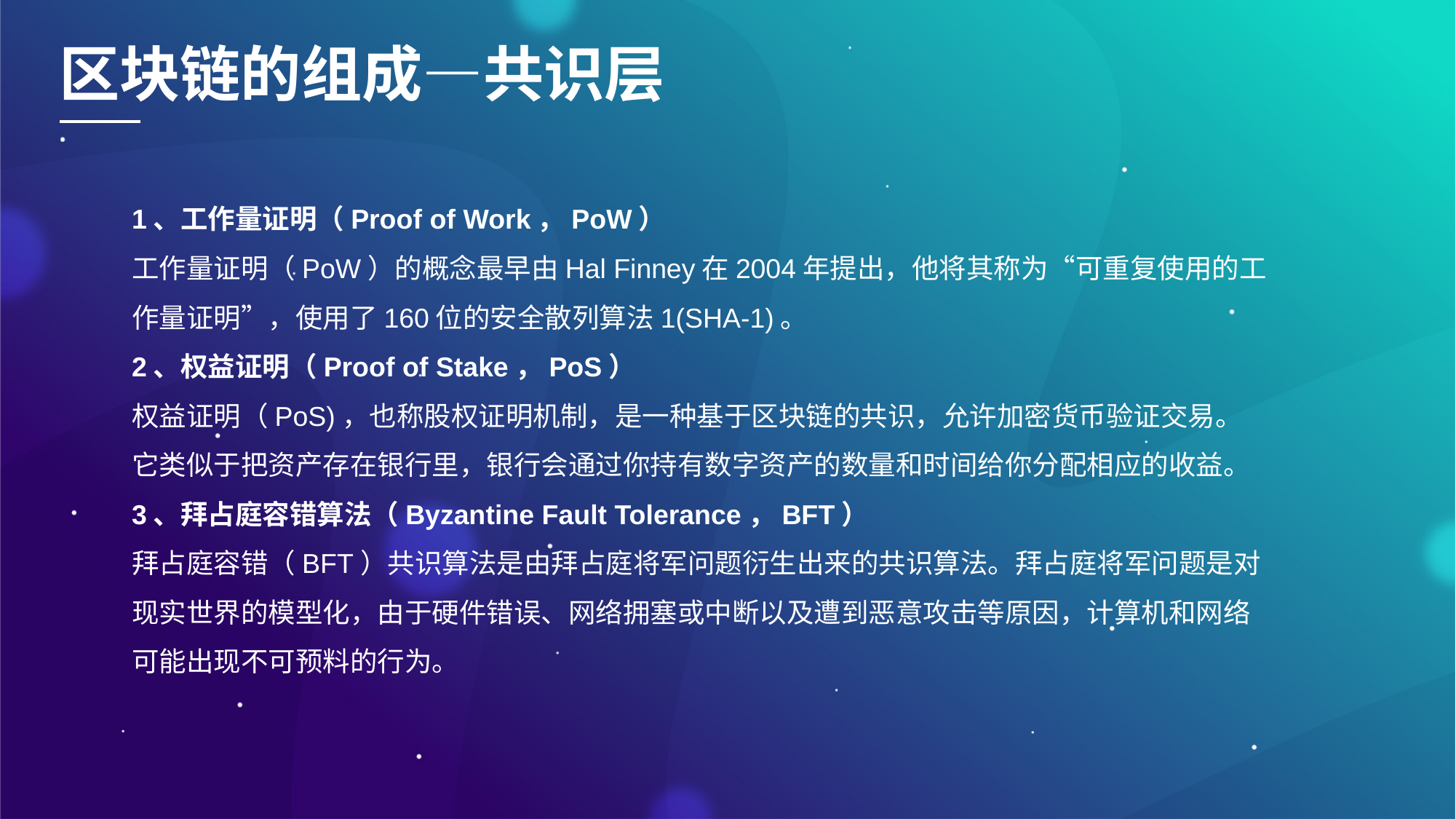

区块链的组成—共识层
1、工作量证明（Proof of Work，PoW）
工作量证明（PoW）的概念最早由Hal Finney在2004年提出，他将其称为“可重复使用的工作量证明”，使用了160位的安全散列算法1(SHA-1)。
2、权益证明（Proof of Stake，PoS）
权益证明（PoS)，也称股权证明机制，是一种基于区块链的共识，允许加密货币验证交易。它类似于把资产存在银行里，银行会通过你持有数字资产的数量和时间给你分配相应的收益。
3、拜占庭容错算法（Byzantine Fault Tolerance，BFT）
拜占庭容错（BFT）共识算法是由拜占庭将军问题衍生出来的共识算法。拜占庭将军问题是对现实世界的模型化，由于硬件错误、网络拥塞或中断以及遭到恶意攻击等原因，计算机和网络可能出现不可预料的行为。